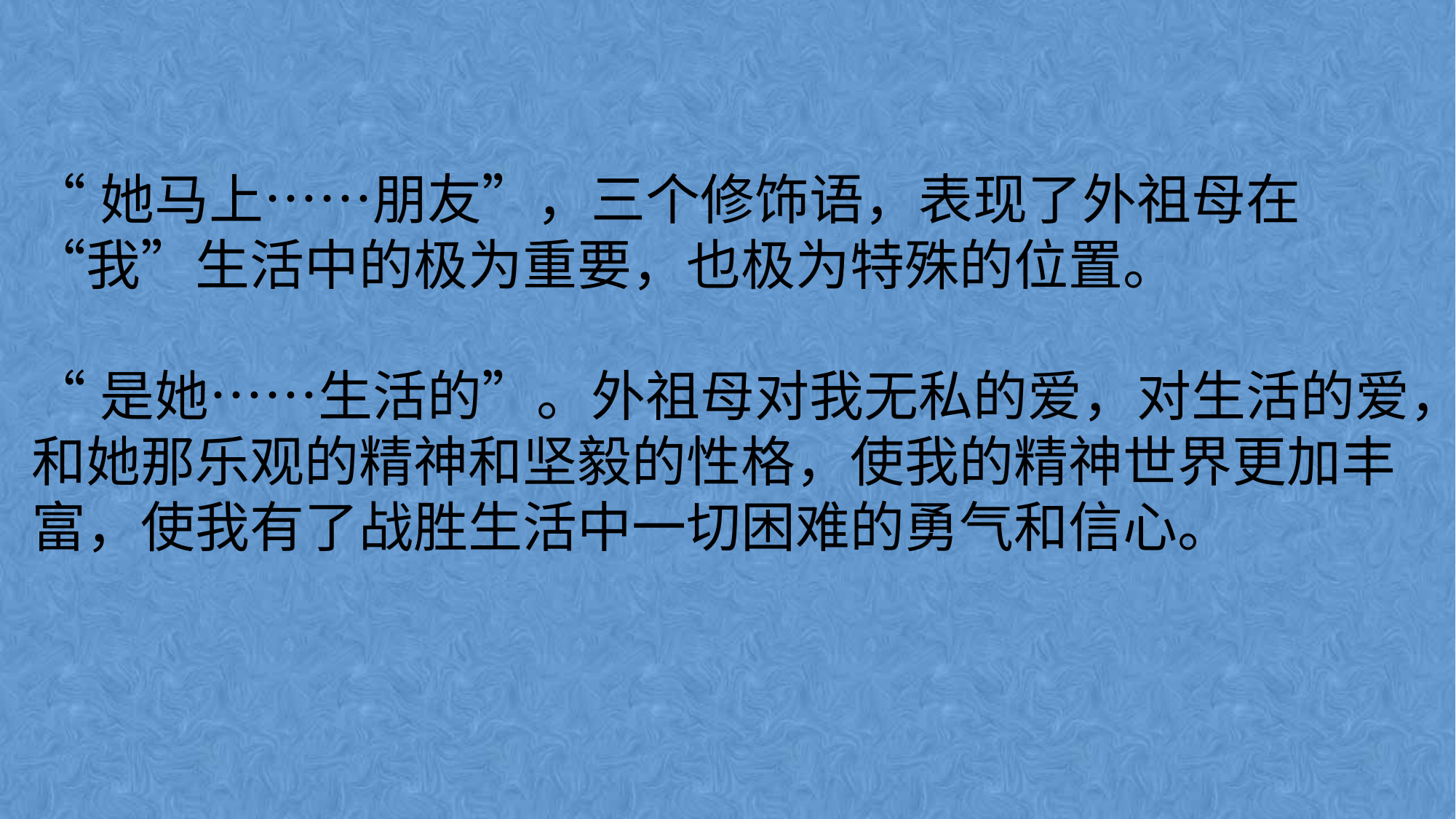

“她马上……朋友”，三个修饰语，表现了外祖母在“我”生活中的极为重要，也极为特殊的位置。
“是她……生活的”。外祖母对我无私的爱，对生活的爱，和她那乐观的精神和坚毅的性格，使我的精神世界更加丰富，使我有了战胜生活中一切困难的勇气和信心。